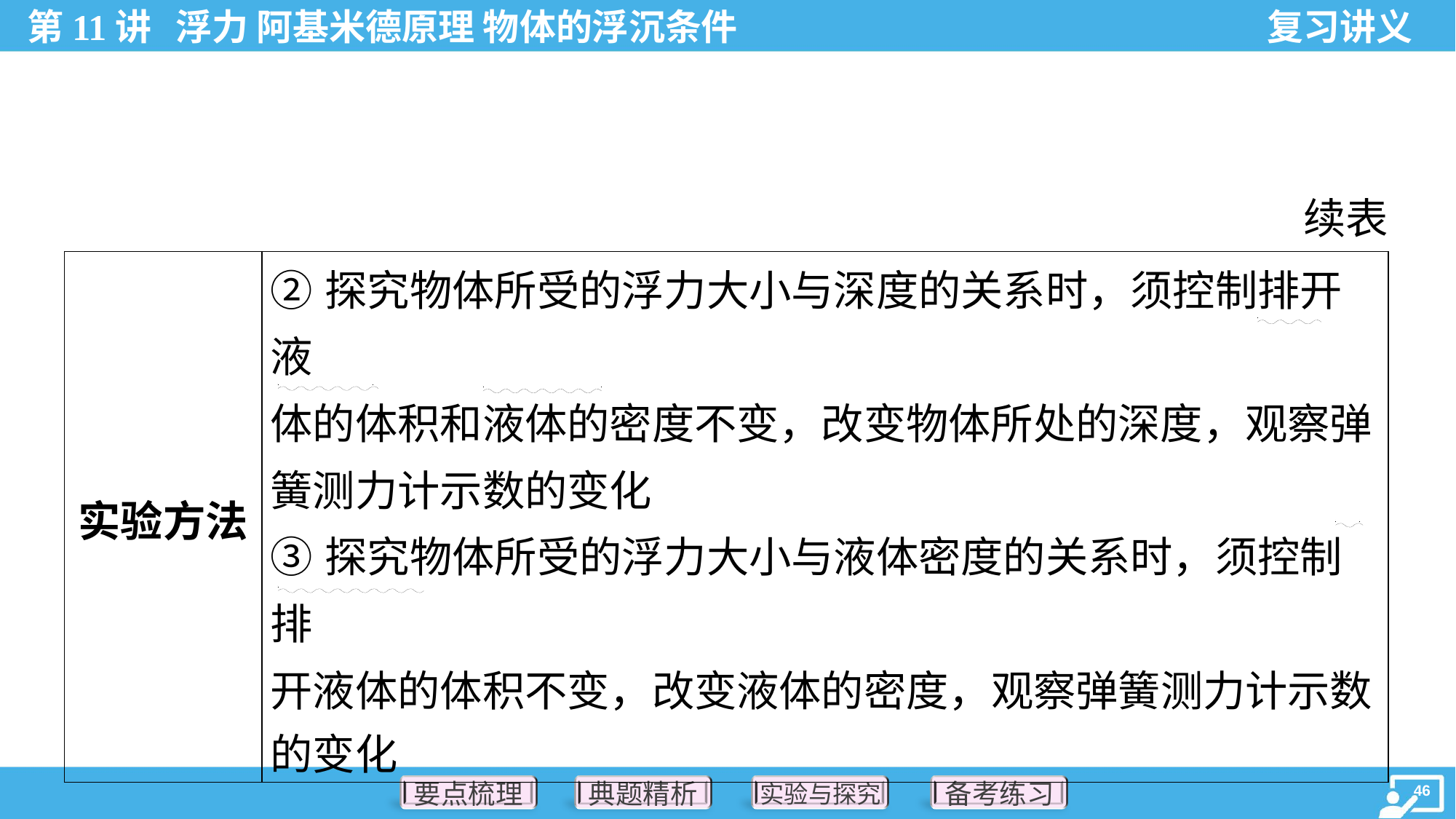

续表
| 实验方法 | ②探究物体所受的浮力大小与深度的关系时，须控制排开液 体的体积和液体的密度不变，改变物体所处的深度，观察弹 簧测力计示数的变化 ③探究物体所受的浮力大小与液体密度的关系时，须控制排 开液体的体积不变，改变液体的密度，观察弹簧测力计示数 的变化 |
| --- | --- |
.
.        .
.          .
.  .
.